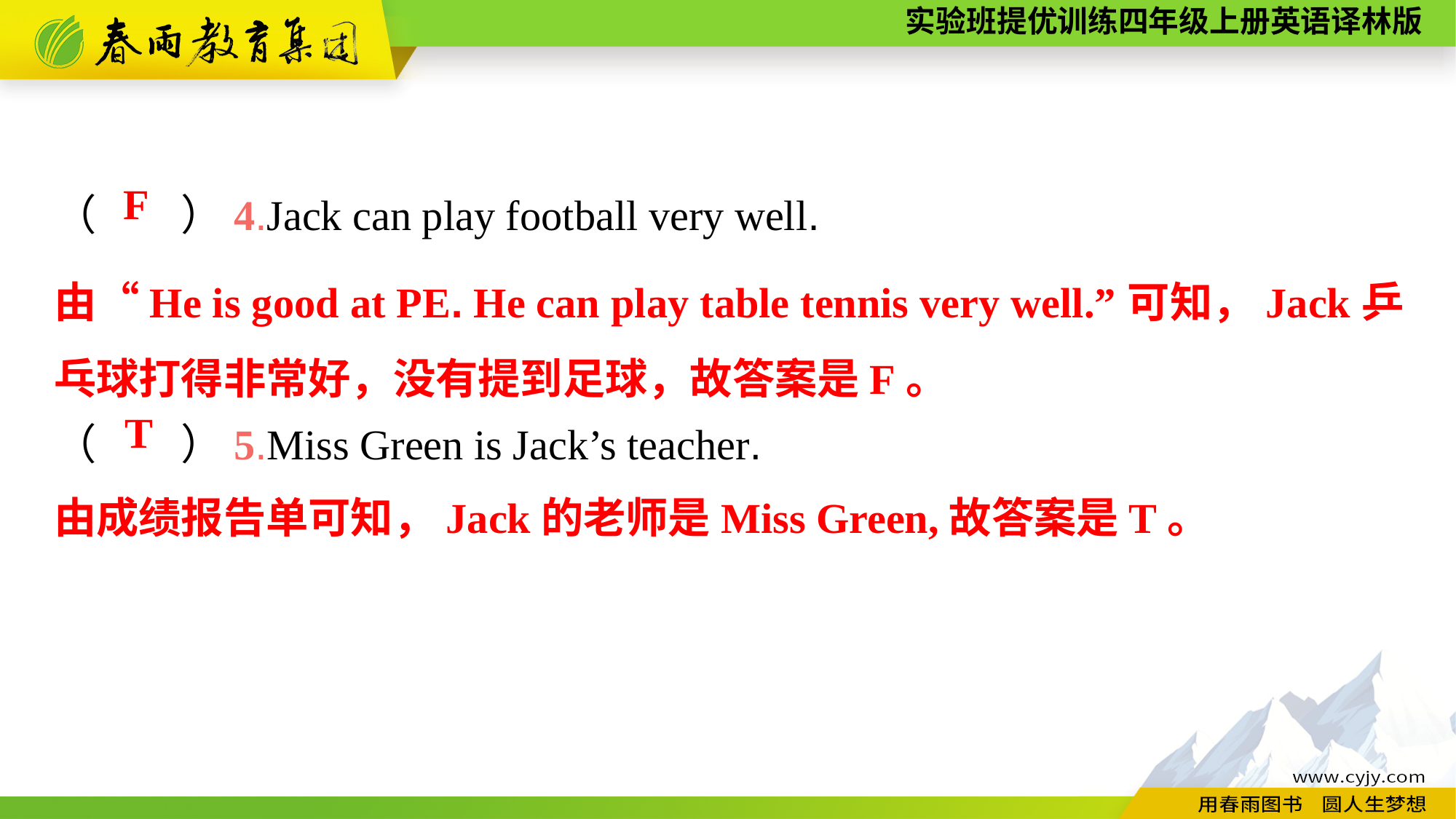

（　　）4.Jack can play football very well.

（　　）5.Miss Green is Jack’s teacher.
F
由“He is good at PE. He can play table tennis very well.”可知，Jack乒乓球打得非常好，没有提到足球，故答案是F。
T
由成绩报告单可知，Jack的老师是Miss Green,故答案是T。